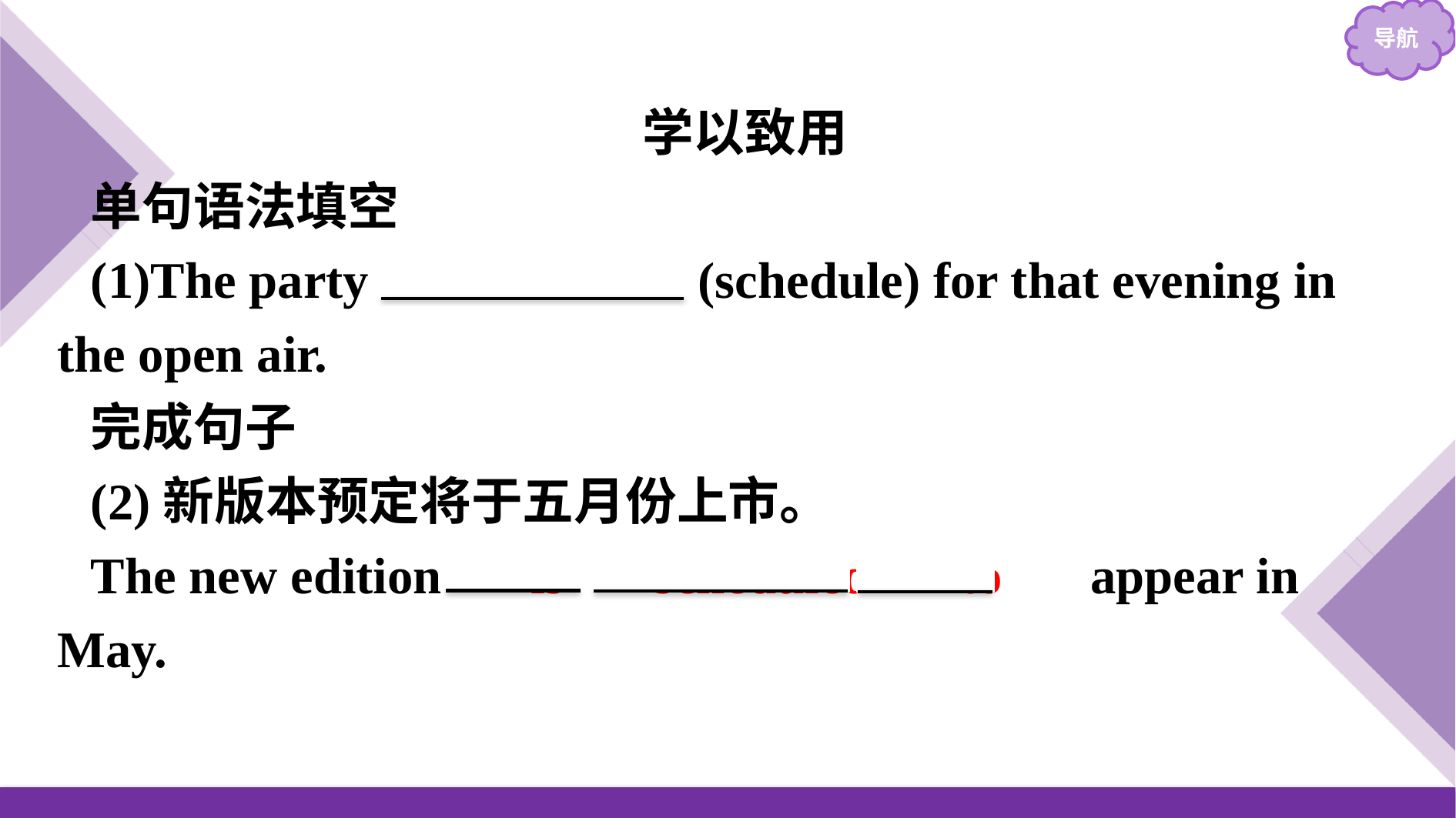

学以致用
单句语法填空
(1)The party   is scheduled  (schedule) for that evening in the open air.
完成句子
(2)新版本预定将于五月份上市。
The new edition 　is　 scheduled　 to　 appear in May.